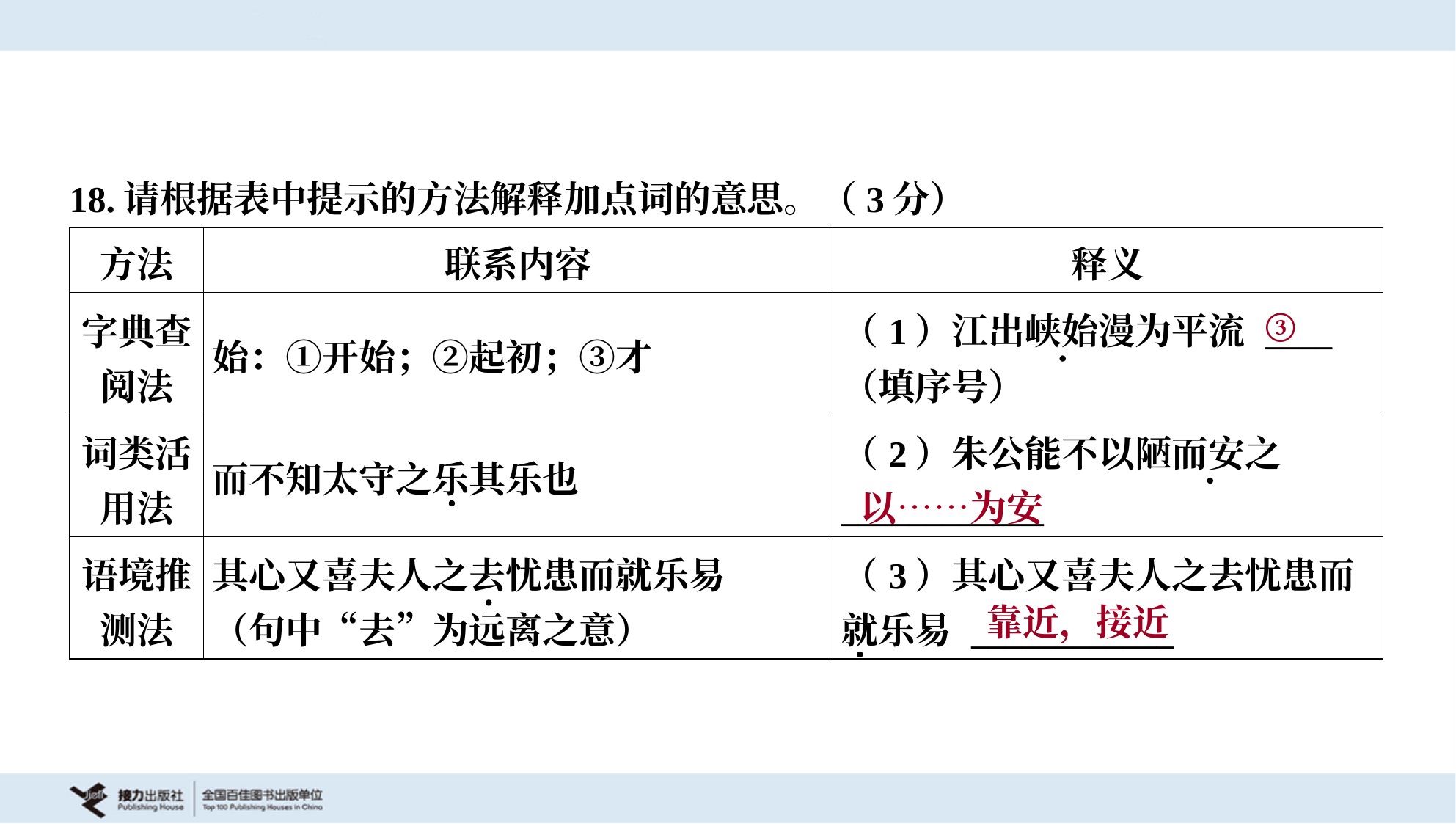

18.请根据表中提示的方法解释加点词的意思。（3分）
| 方法 | 联系内容 | 释义 |
| --- | --- | --- |
| 字典查 阅法 | 始：①开始；②起初；③才 | （1）江出峡始漫为平流 \_\_\_\_ （填序号） |
| 词类活 用法 | 而不知太守之乐其乐也 | （2）朱公能不以陋而安之 \_\_\_\_\_\_\_\_\_\_\_\_ |
| 语境推 测法 | 其心又喜夫人之去忧患而就乐易 （句中“去”为远离之意） | （3）其心又喜夫人之去忧患而 就乐易 \_\_\_\_\_\_\_\_\_\_\_\_ |
③

以……为安

靠近，接近